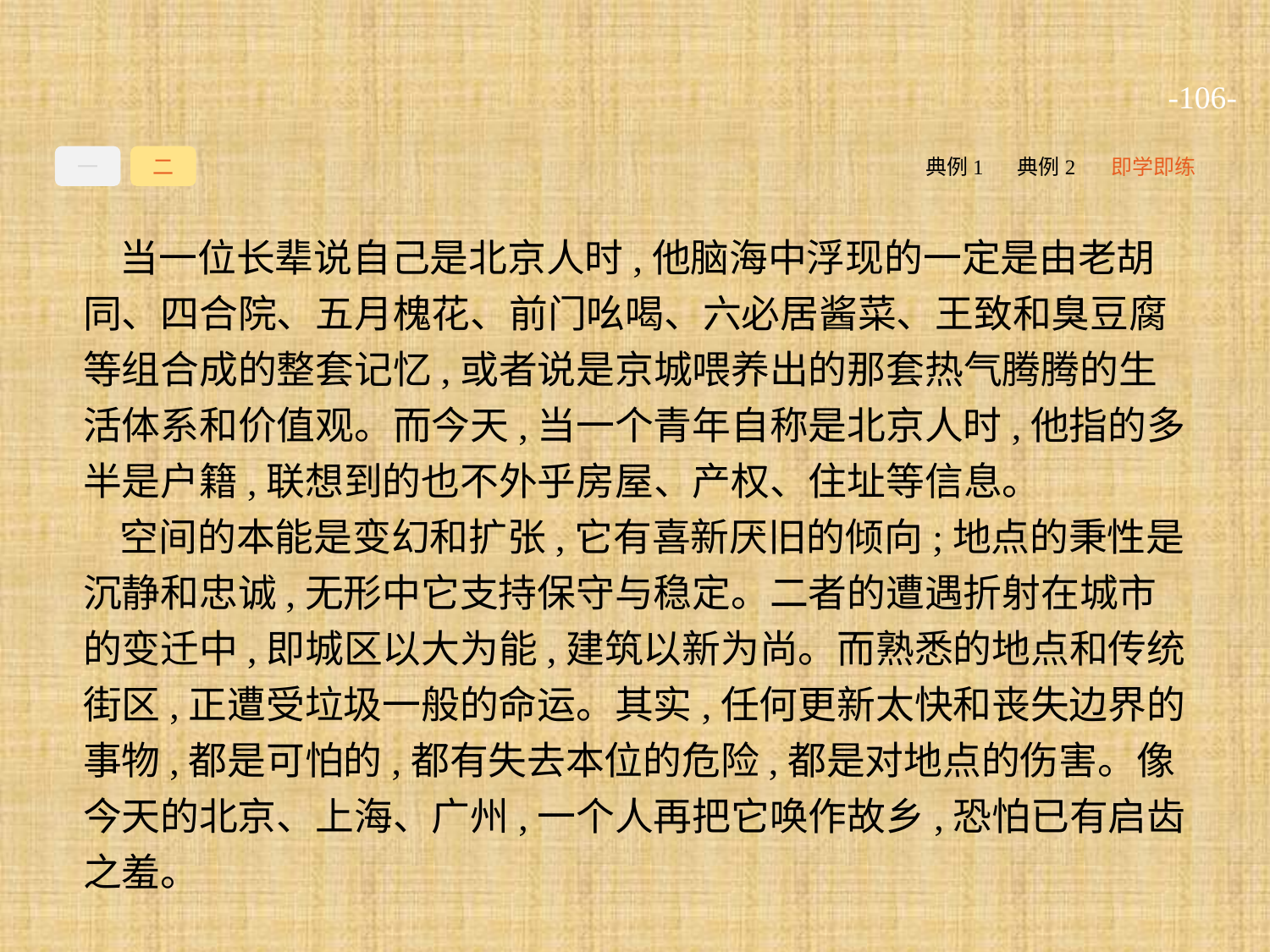

-106-
一
二
典例1
典例2
即学即练
当一位长辈说自己是北京人时,他脑海中浮现的一定是由老胡同、四合院、五月槐花、前门吆喝、六必居酱菜、王致和臭豆腐等组合成的整套记忆,或者说是京城喂养出的那套热气腾腾的生活体系和价值观。而今天,当一个青年自称是北京人时,他指的多半是户籍,联想到的也不外乎房屋、产权、住址等信息。
空间的本能是变幻和扩张,它有喜新厌旧的倾向;地点的秉性是沉静和忠诚,无形中它支持保守与稳定。二者的遭遇折射在城市的变迁中,即城区以大为能,建筑以新为尚。而熟悉的地点和传统街区,正遭受垃圾一般的命运。其实,任何更新太快和丧失边界的事物,都是可怕的,都有失去本位的危险,都是对地点的伤害。像今天的北京、上海、广州,一个人再把它唤作故乡,恐怕已有启齿之羞。